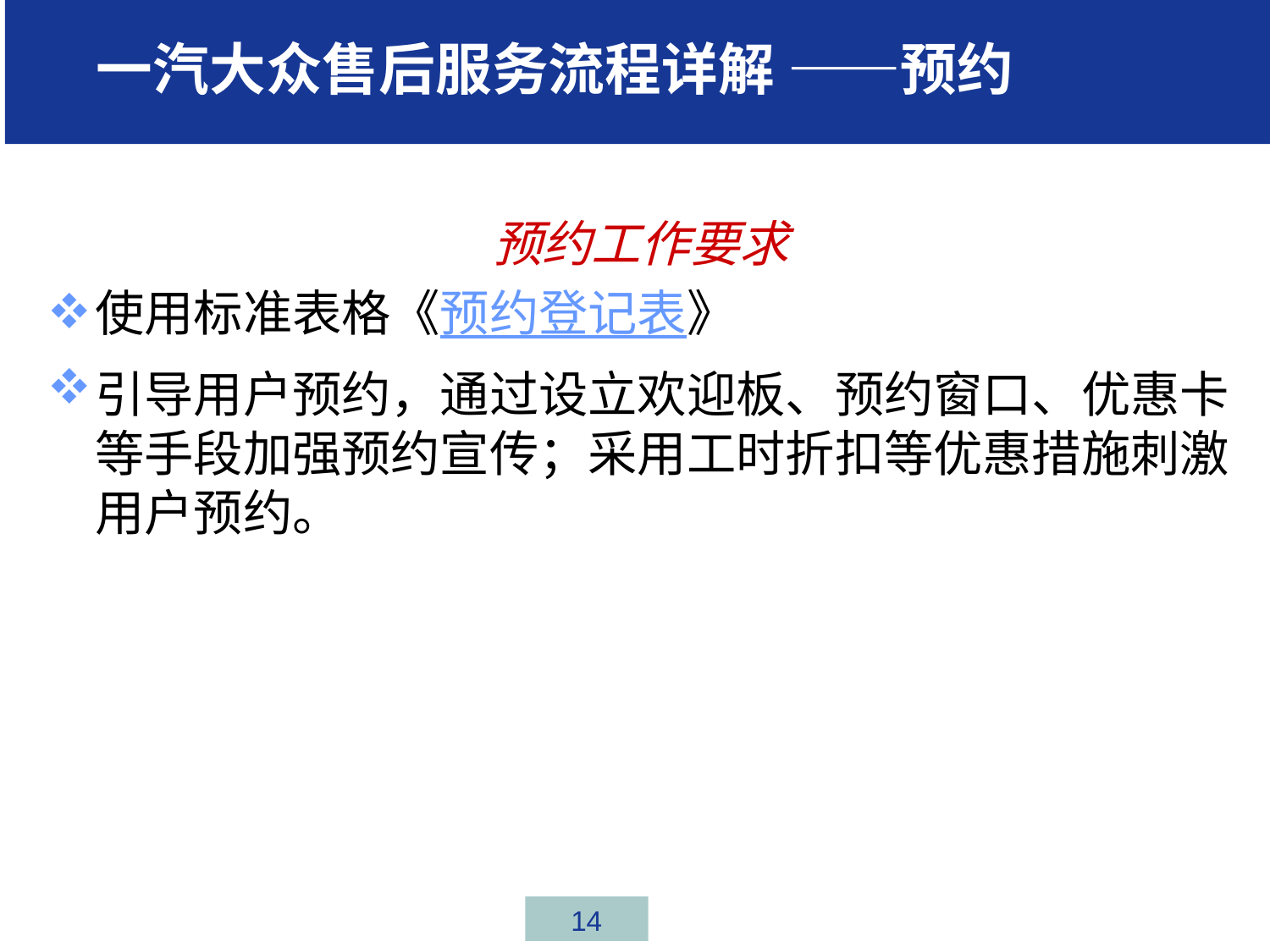

一汽大众售后服务流程详解 ——预约
预约工作要求
使用标准表格《预约登记表》
引导用户预约，通过设立欢迎板、预约窗口、优惠卡等手段加强预约宣传；采用工时折扣等优惠措施刺激用户预约。
14